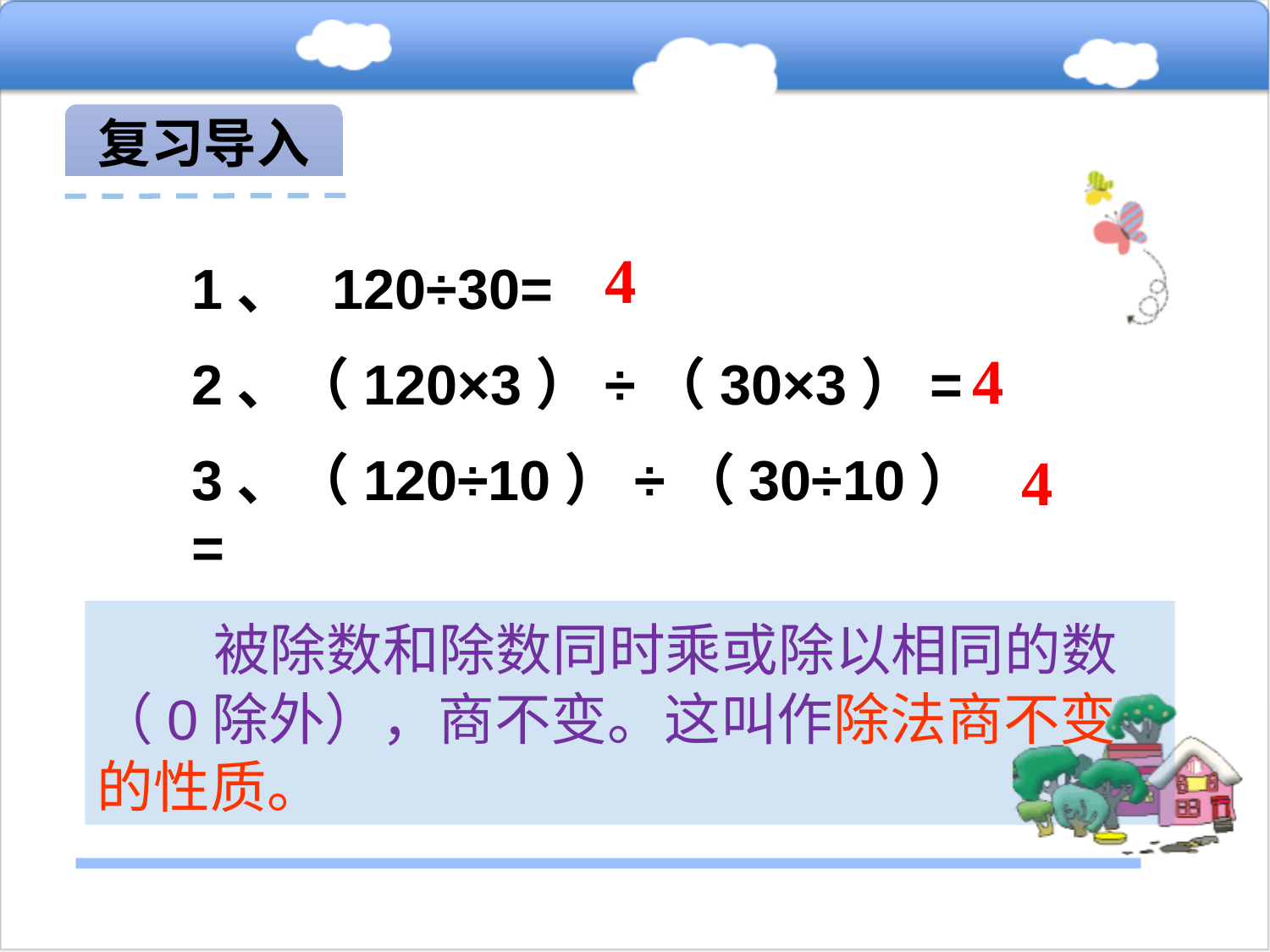

复习导入
4
4
 4
1、  120÷30=
2、（120×3）÷（30×3）=
3、（120÷10）÷（30÷10）=
       被除数和除数同时乘或除以相同的数（0除外），商不变。这叫作除法商不变的性质。